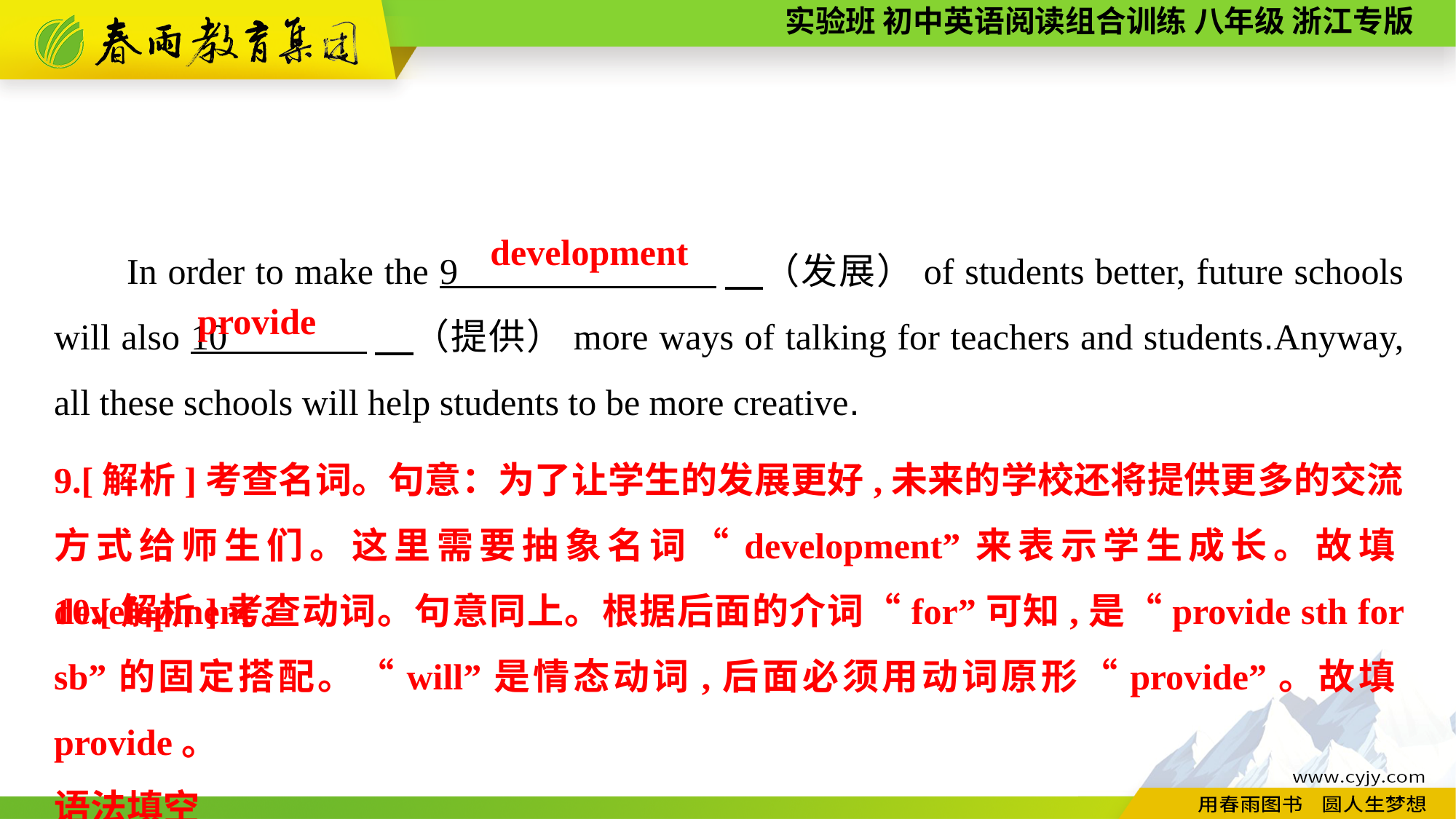

In order to make the 9                        　（发展）of students better, future schools will also 10             　（提供）more ways of talking for teachers and students.Anyway, all these schools will help students to be more creative.
development
provide
9.[解析]考查名词。句意：为了让学生的发展更好,未来的学校还将提供更多的交流方式给师生们。这里需要抽象名词“development”来表示学生成长。故填development。
10.[解析]考查动词。句意同上。根据后面的介词“for”可知,是“provide sth for sb”的固定搭配。“will”是情态动词,后面必须用动词原形“provide”。故填provide。
语法填空